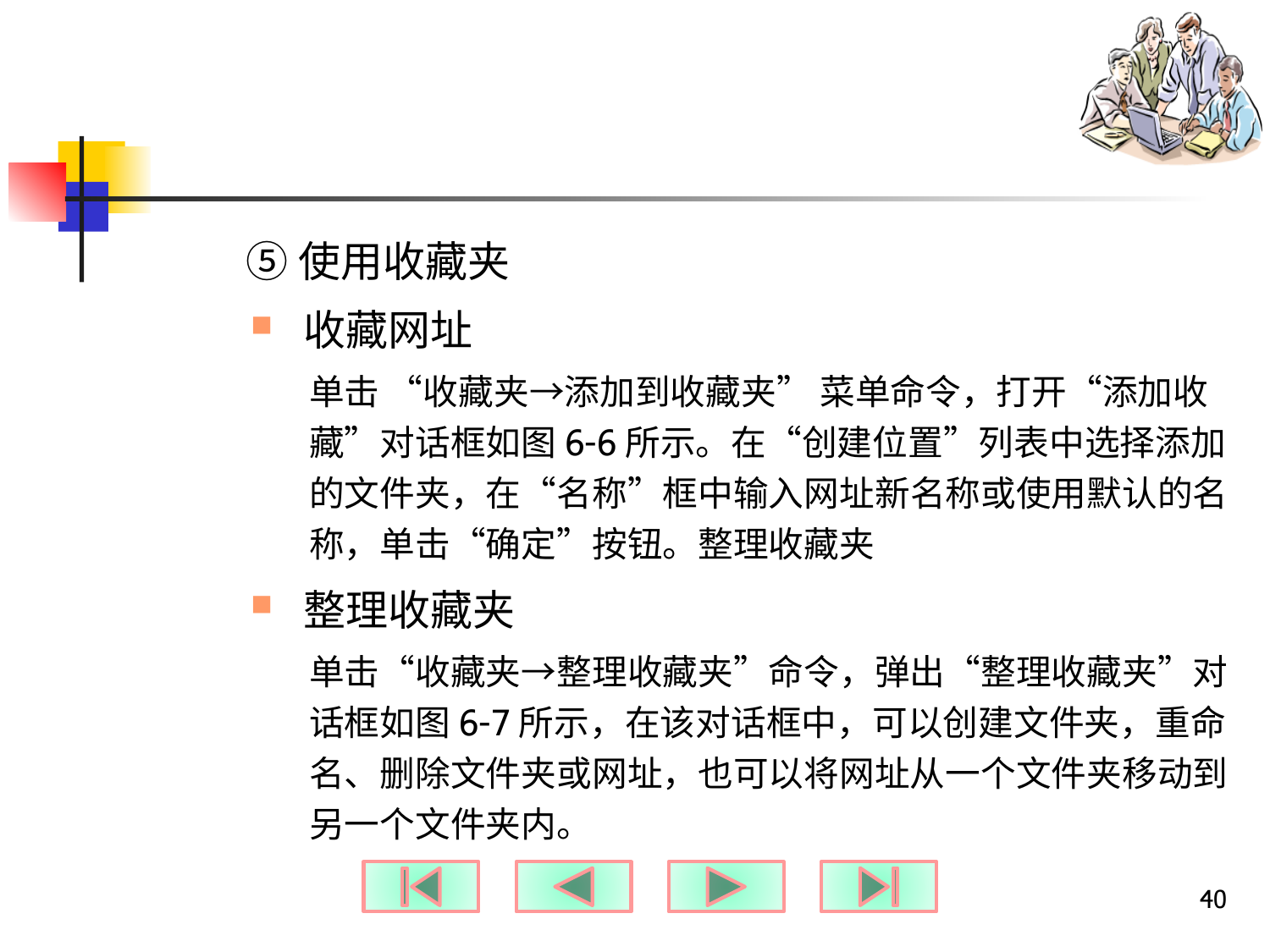

#
⑤使用收藏夹
收藏网址
单击 “收藏夹→添加到收藏夹” 菜单命令，打开“添加收藏”对话框如图6-6所示。在“创建位置”列表中选择添加的文件夹，在“名称”框中输入网址新名称或使用默认的名称，单击“确定”按钮。整理收藏夹
整理收藏夹
单击“收藏夹→整理收藏夹”命令，弹出“整理收藏夹”对话框如图6-7所示，在该对话框中，可以创建文件夹，重命名、删除文件夹或网址，也可以将网址从一个文件夹移动到另一个文件夹内。
40